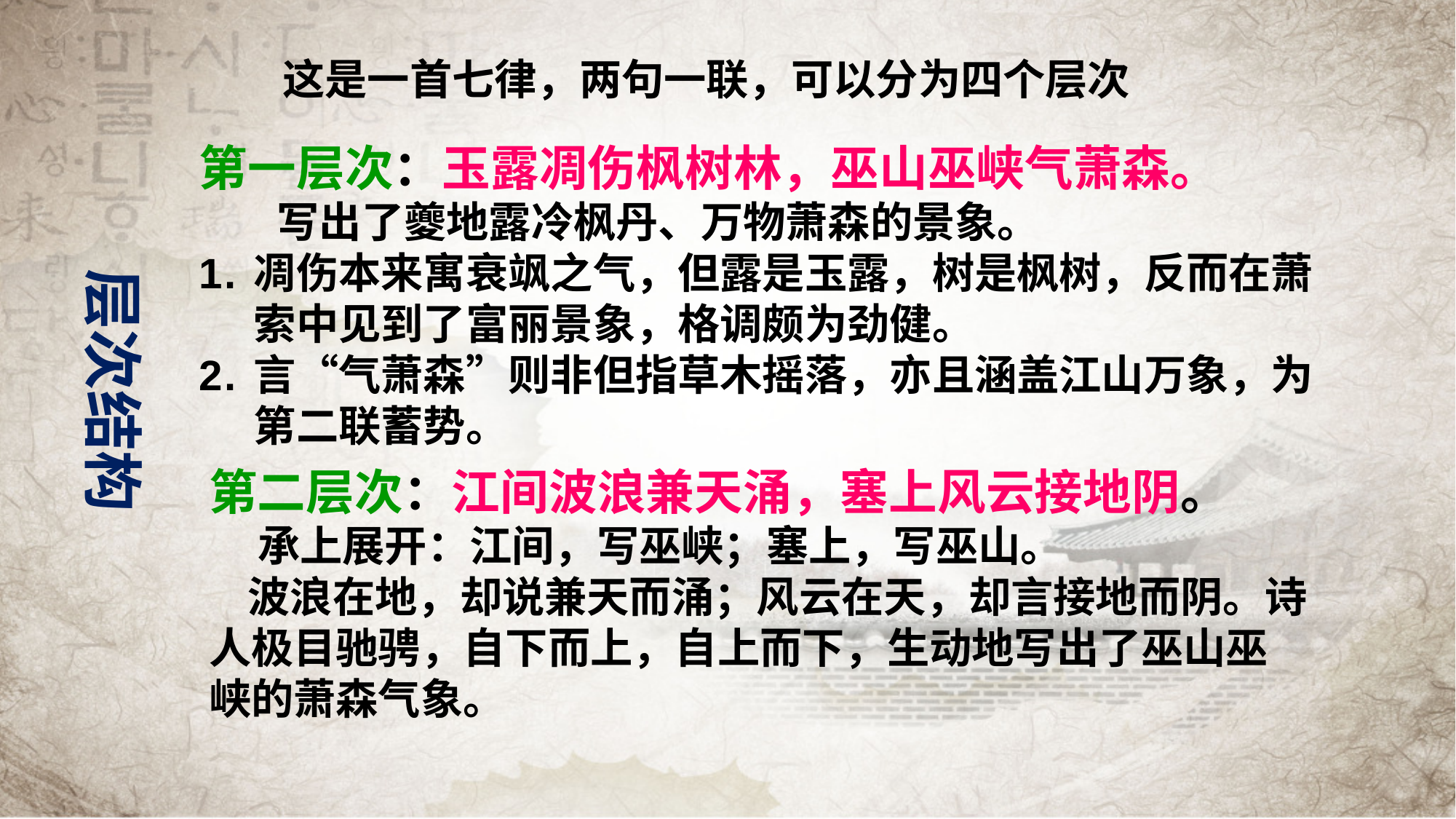

这是一首七律，两句一联，可以分为四个层次
第一层次：玉露凋伤枫树林，巫山巫峡气萧森。
       写出了夔地露冷枫丹、万物萧森的景象。
凋伤本来寓衰飒之气，但露是玉露，树是枫树，反而在萧索中见到了富丽景象，格调颇为劲健。
言“气萧森”则非但指草木摇落，亦且涵盖江山万象，为第二联蓄势。
层次结构
第二层次：江间波浪兼天涌，塞上风云接地阴。
    承上展开：江间，写巫峡；塞上，写巫山。
   波浪在地，却说兼天而涌；风云在天，却言接地而阴。诗人极目驰骋，自下而上，自上而下，生动地写出了巫山巫峡的萧森气象。